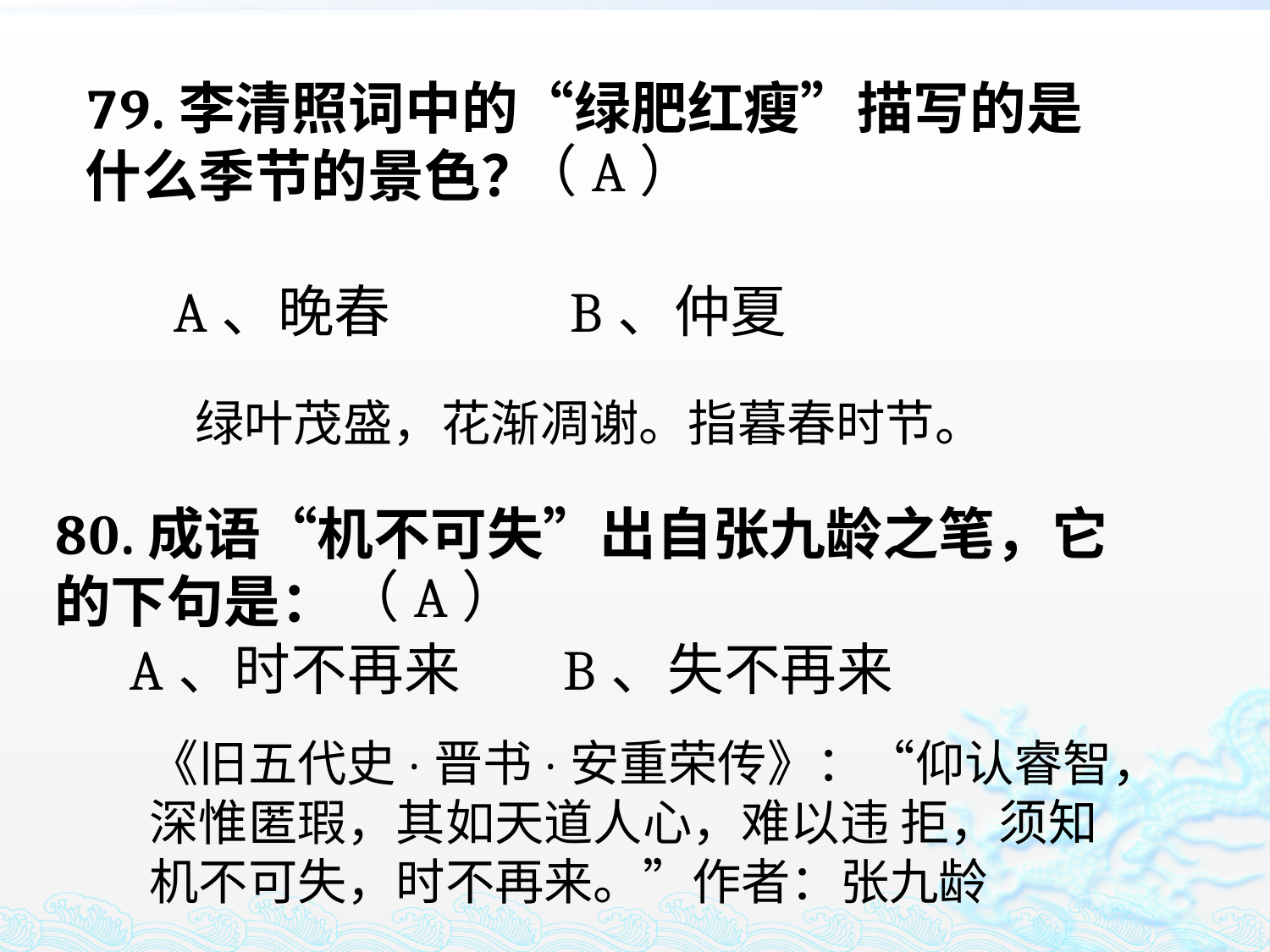

79.李清照词中的“绿肥红瘦”描写的是什么季节的景色？

       A、晚春             B、仲夏
（A）
绿叶茂盛，花渐凋谢。指暮春时节。
80.成语“机不可失”出自张九龄之笔，它的下句是：
      A、时不再来       B、失不再来
（A）
《旧五代史·晋书·安重荣传》：“仰认睿智，深惟匿瑕，其如天道人心，难以违 拒，须知机不可失，时不再来。”作者：张九龄